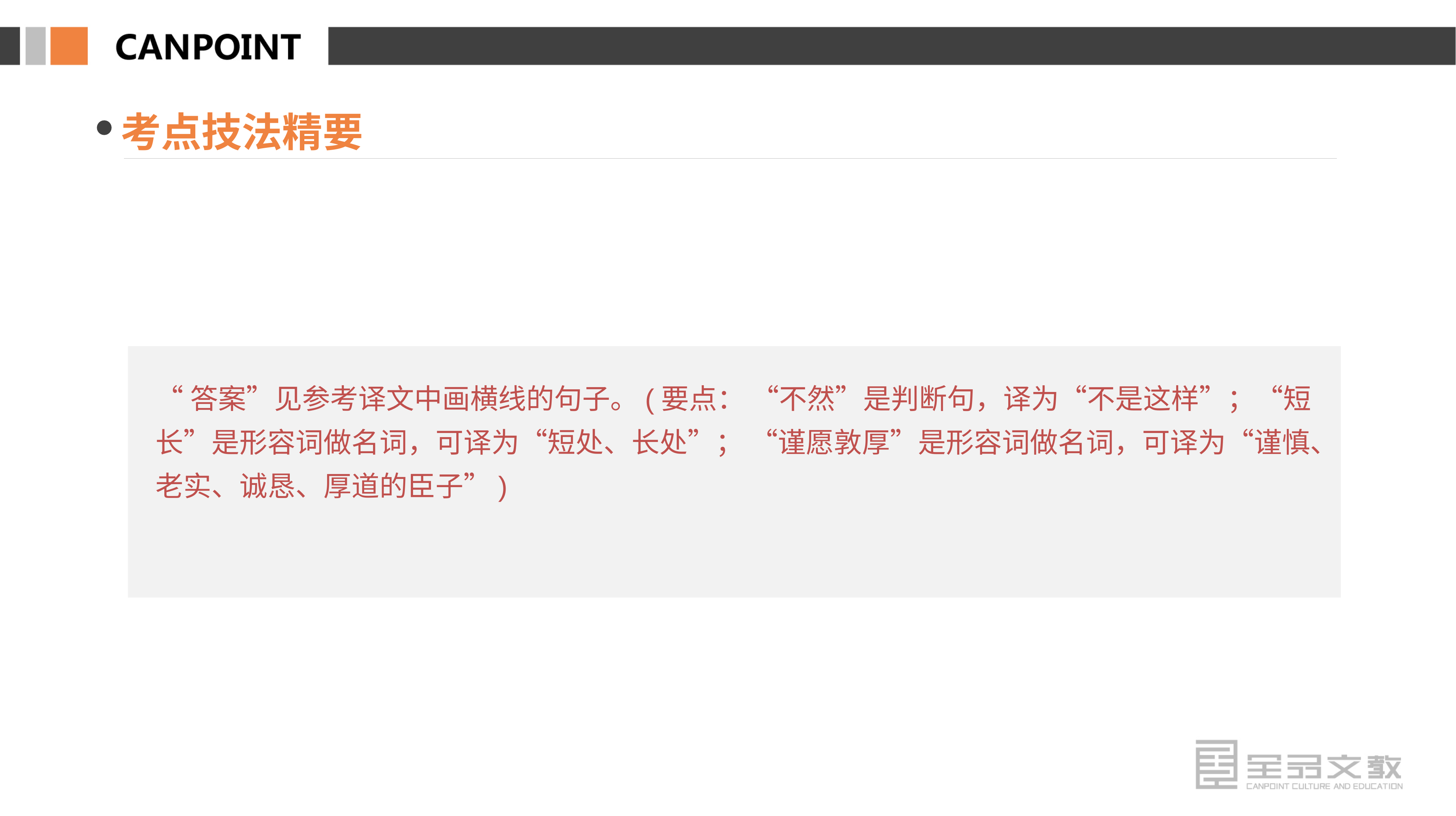

考点技法精要

“答案”见参考译文中画横线的句子。(要点： “不然”是判断句，译为“不是这样”；“短长”是形容词做名词，可译为“短处、长处”； “谨愿敦厚”是形容词做名词，可译为“谨慎、老实、诚恳、厚道的臣子”)